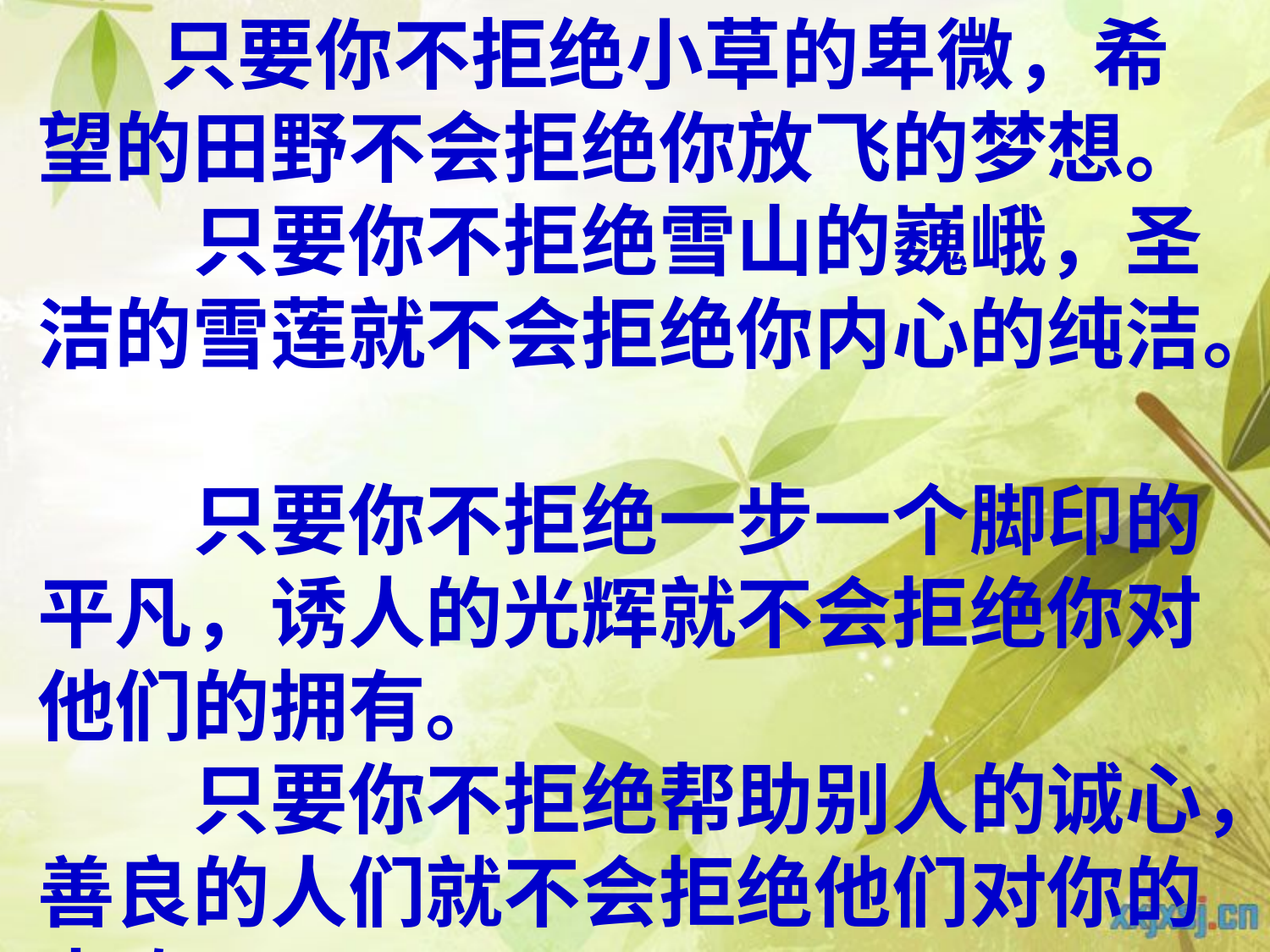

只要你不拒绝小草的卑微，希望的田野不会拒绝你放飞的梦想。
　　只要你不拒绝雪山的巍峨，圣洁的雪莲就不会拒绝你内心的纯洁。
　　只要你不拒绝一步一个脚印的平凡，诱人的光辉就不会拒绝你对他们的拥有。
　　只要你不拒绝帮助别人的诚心，善良的人们就不会拒绝他们对你的喜欢。